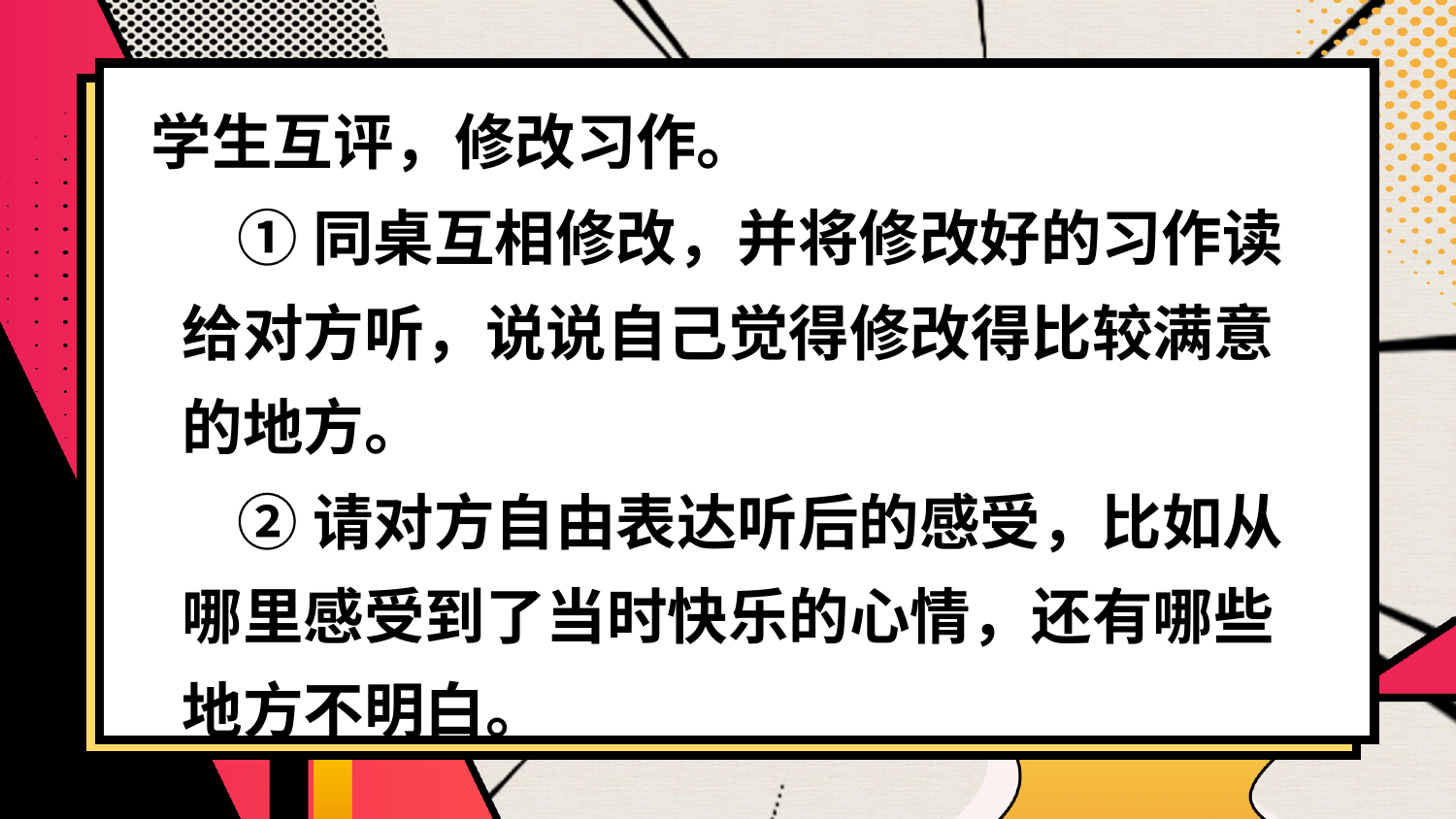

学生互评，修改习作。
    ①同桌互相修改，并将修改好的习作读给对方听，说说自己觉得修改得比较满意的地方。
    ②请对方自由表达听后的感受，比如从哪里感受到了当时快乐的心情，还有哪些地方不明白。